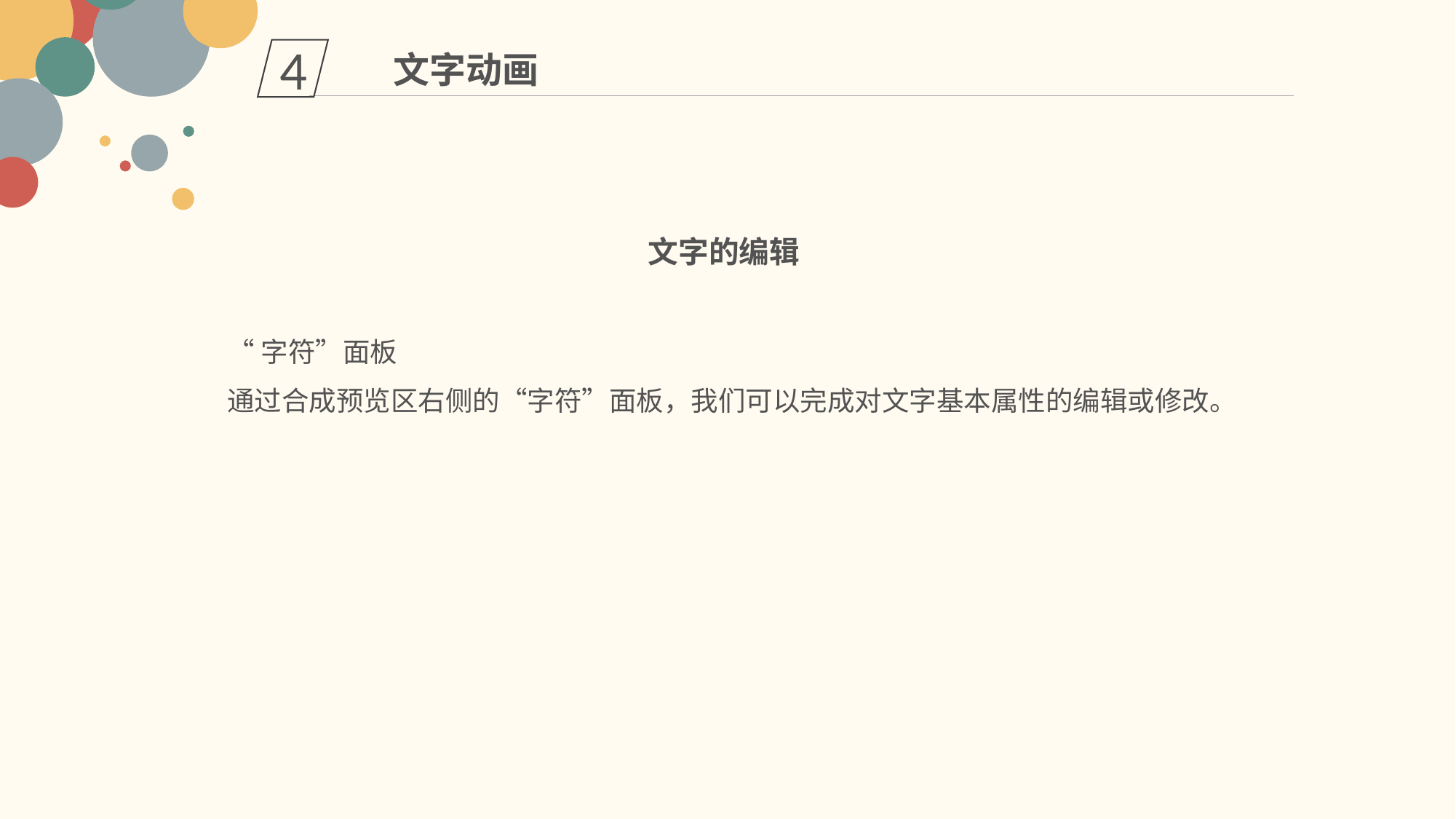

4
文字动画
文字的编辑

“字符”面板
通过合成预览区右侧的“字符”面板，我们可以完成对文字基本属性的编辑或修改。